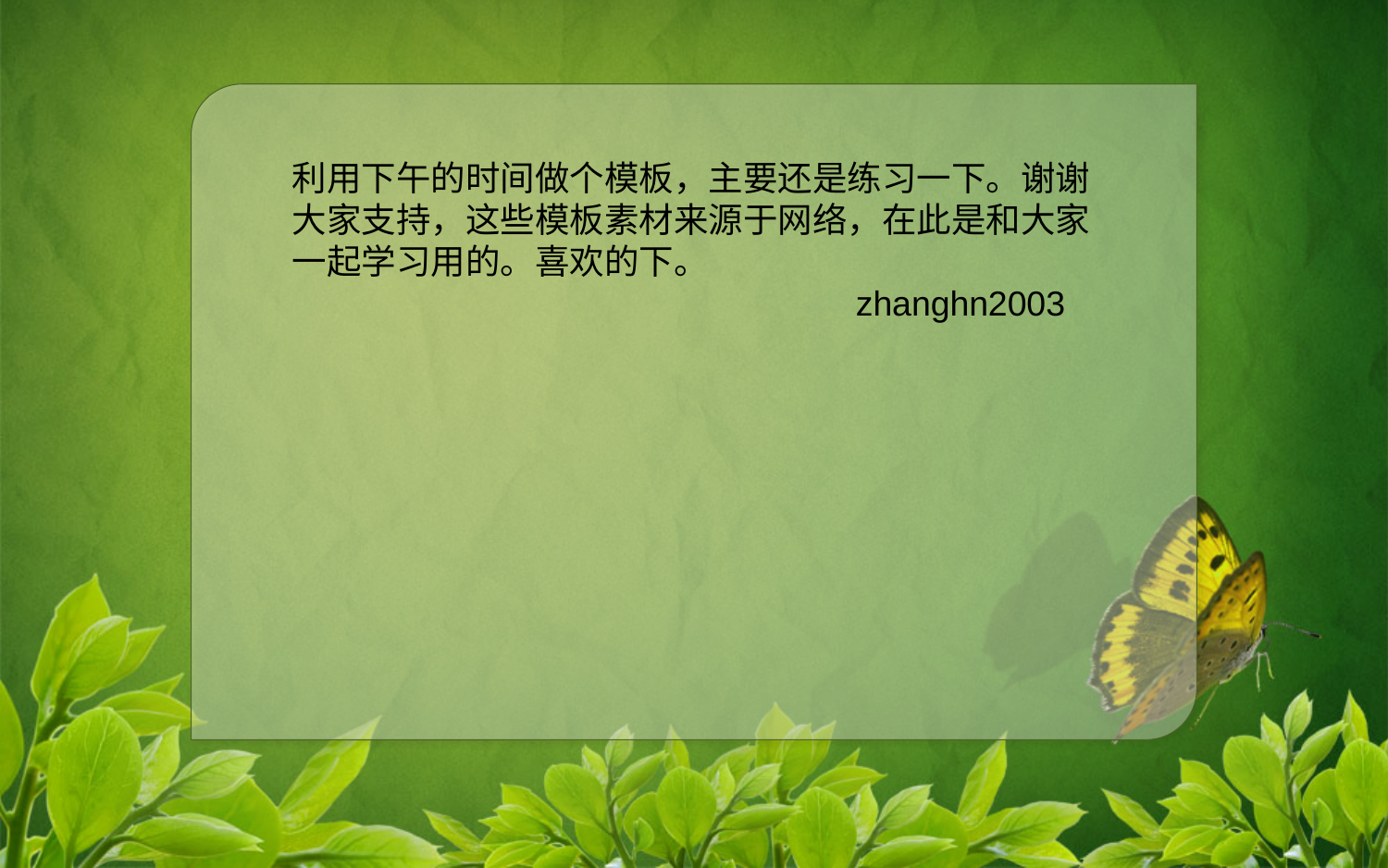

利用下午的时间做个模板，主要还是练习一下。谢谢大家支持，这些模板素材来源于网络，在此是和大家一起学习用的。喜欢的下。
　　　　　　　　　　　　　　　　zhanghn2003